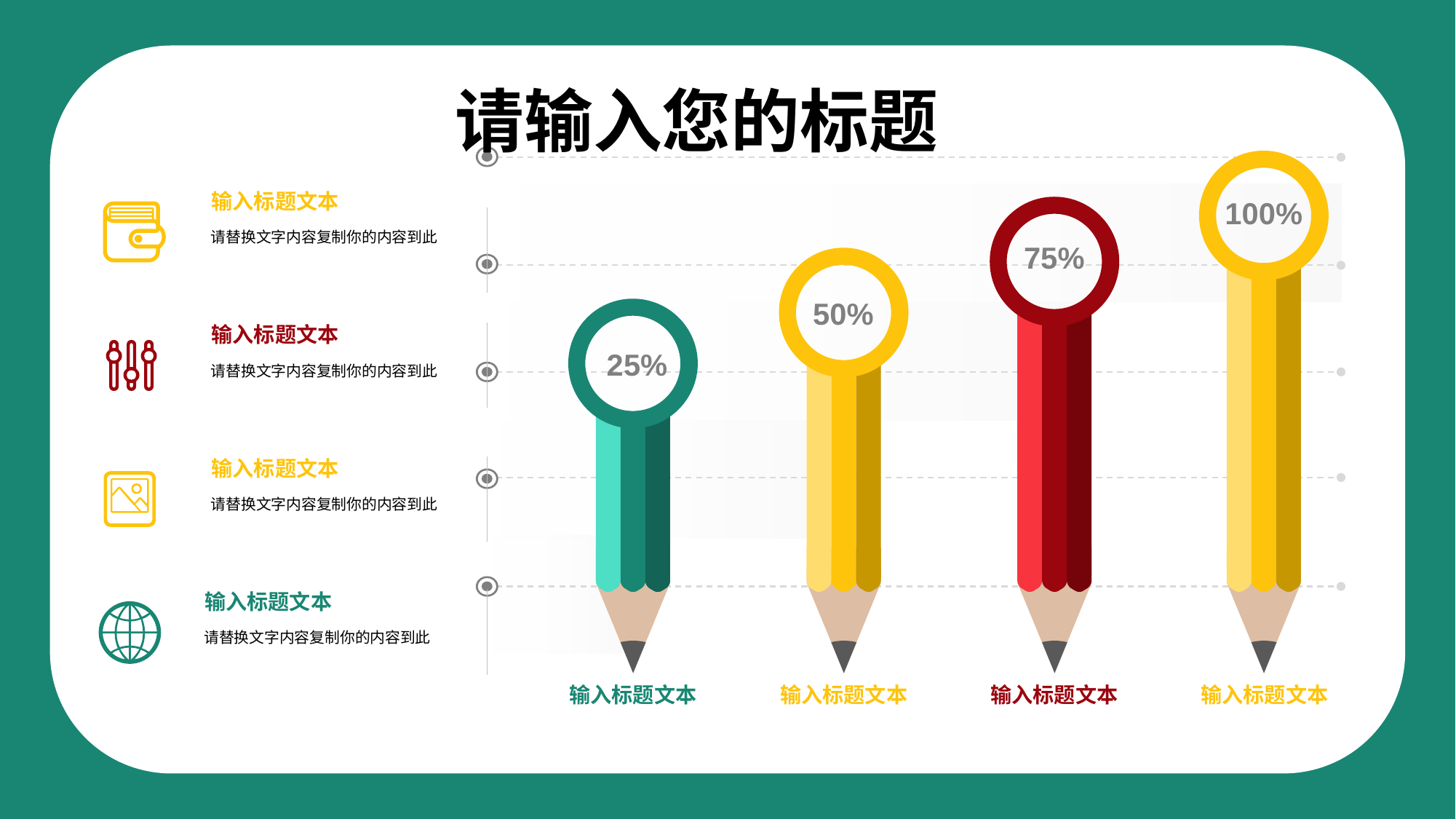

请输入您的标题

100%

75%

50%

25%

输入标题文本
输入标题文本
输入标题文本
输入标题文本
输入标题文本
请替换文字内容复制你的内容到此

输入标题文本
请替换文字内容复制你的内容到此

输入标题文本
请替换文字内容复制你的内容到此

输入标题文本
请替换文字内容复制你的内容到此